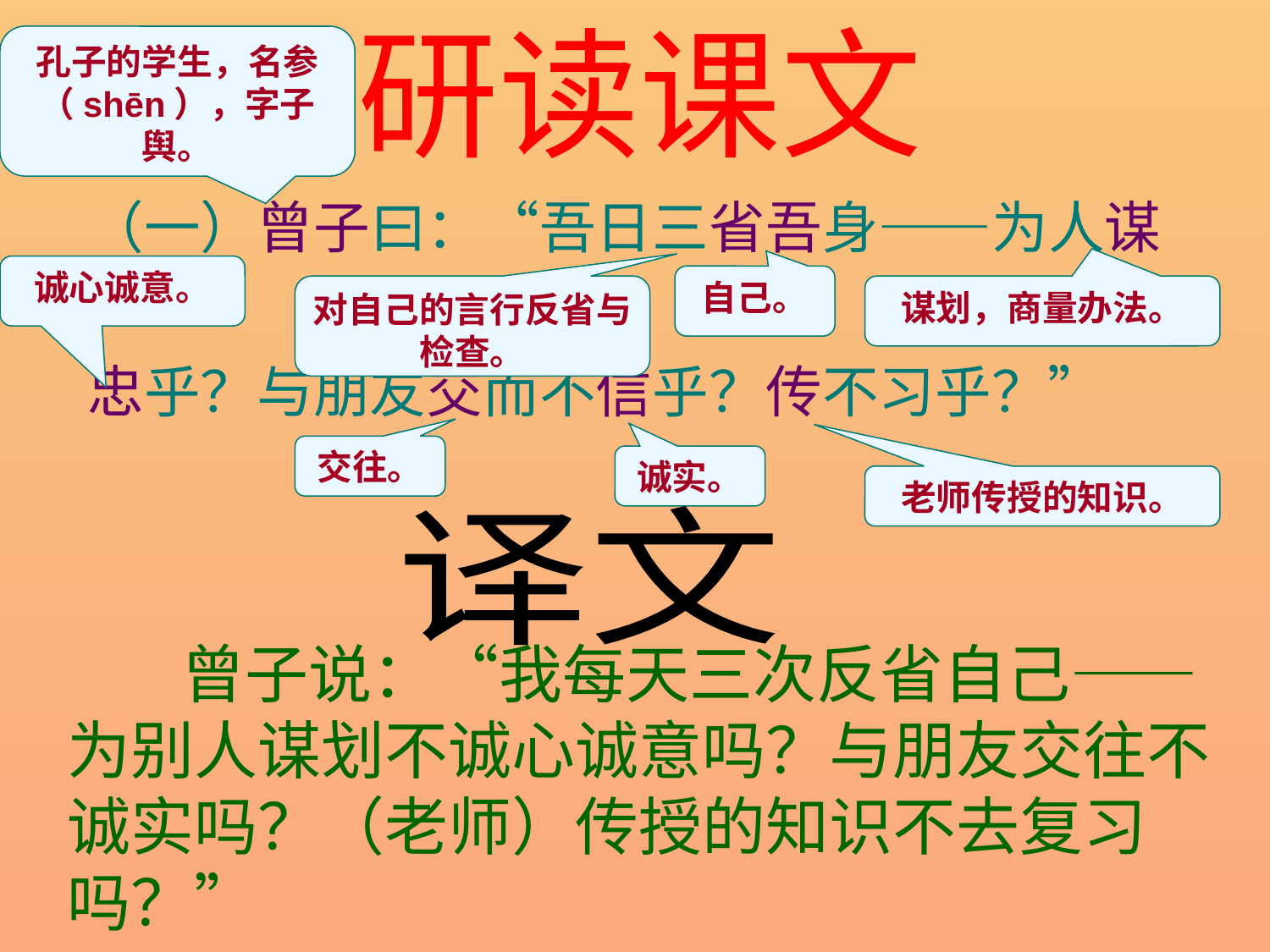

研读课文
孔子的学生，名参
（shēn），字子舆。

（一）曾子曰：“吾日三省吾身——为人谋而不
忠乎？与朋友交而不信乎？传不习乎？”
诚心诚意。
自己。
对自己的言行反省与检查。
谋划，商量办法。
交往。
诚实。
老师传授的知识。
译文

       曾子说：“我每天三次反省自己——为别人谋划不诚心诚意吗？与朋友交往不诚实吗？（老师）传授的知识不去复习吗？”